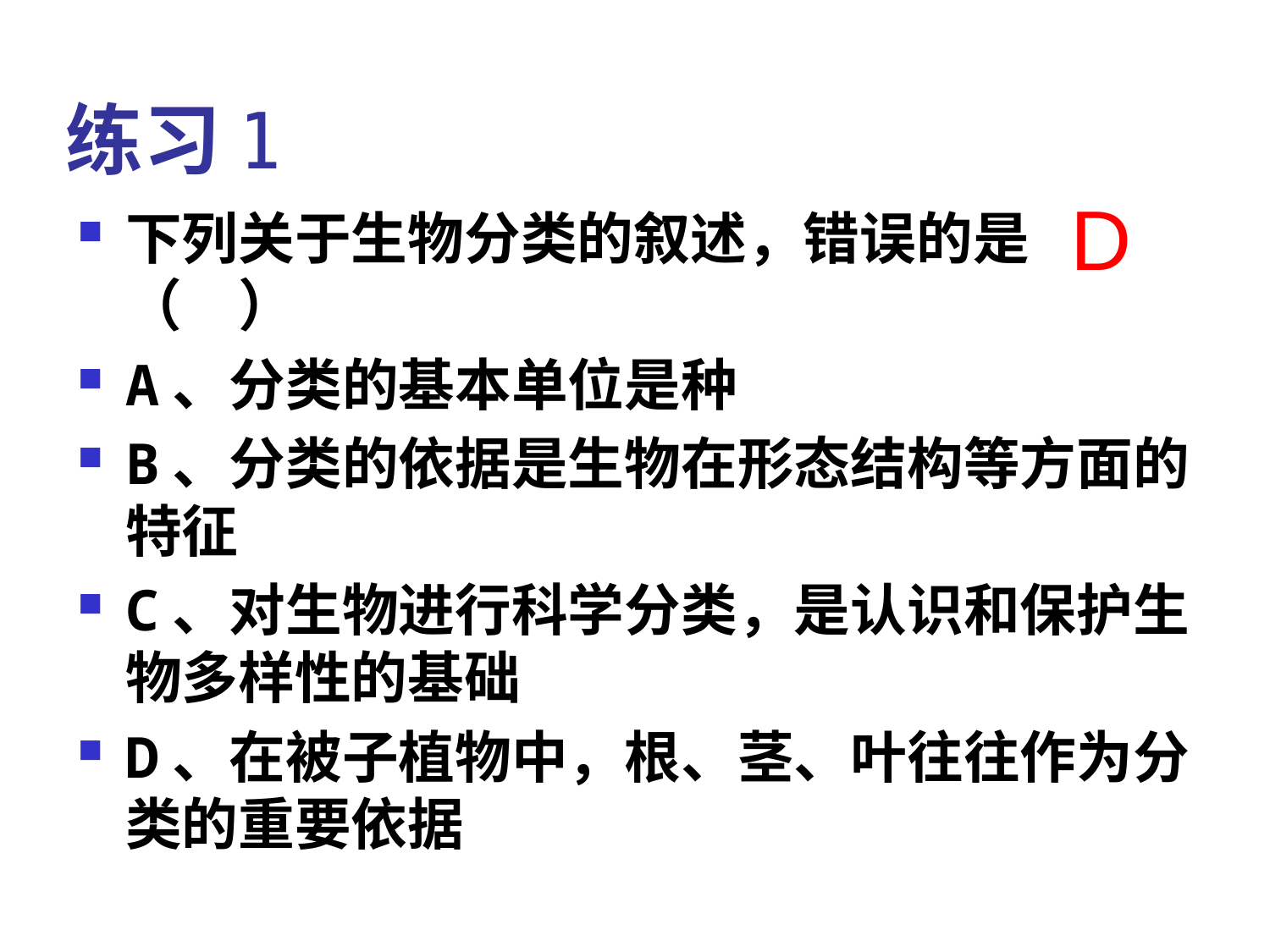

# 练习1
D
下列关于生物分类的叙述，错误的是（　）
A、分类的基本单位是种
B、分类的依据是生物在形态结构等方面的特征
C、对生物进行科学分类，是认识和保护生物多样性的基础
D、在被子植物中，根、茎、叶往往作为分类的重要依据